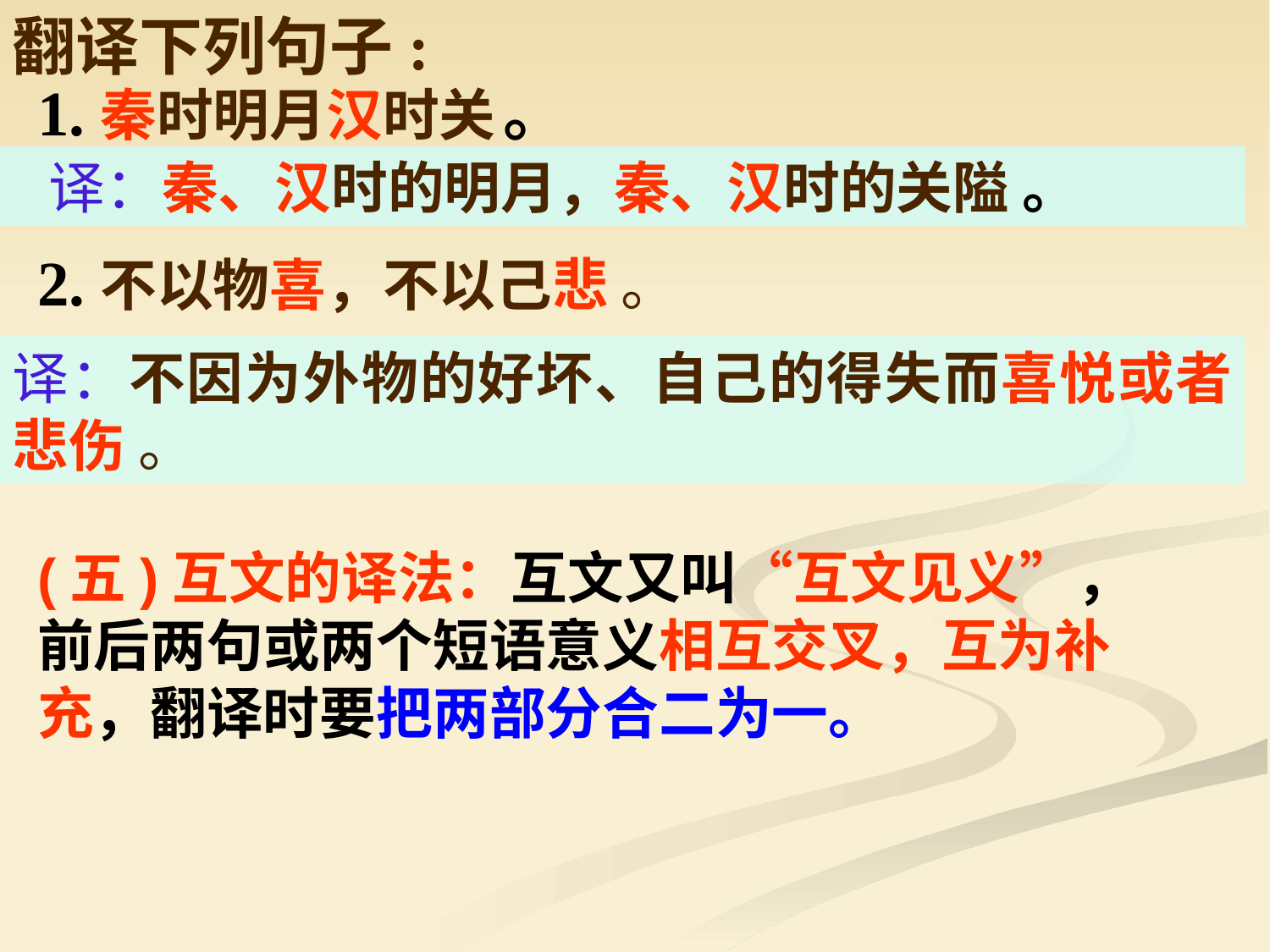

翻译下列句子:
1.秦时明月汉时关 。
    译：秦、汉时的明月，秦、汉时的关隘 。
2.不以物喜，不以己悲 。
译：不因为外物的好坏、自己的得失而喜悦或者悲伤 。
(五)互文的译法：互文又叫“互文见义”，前后两句或两个短语意义相互交叉，互为补充，翻译时要把两部分合二为一。